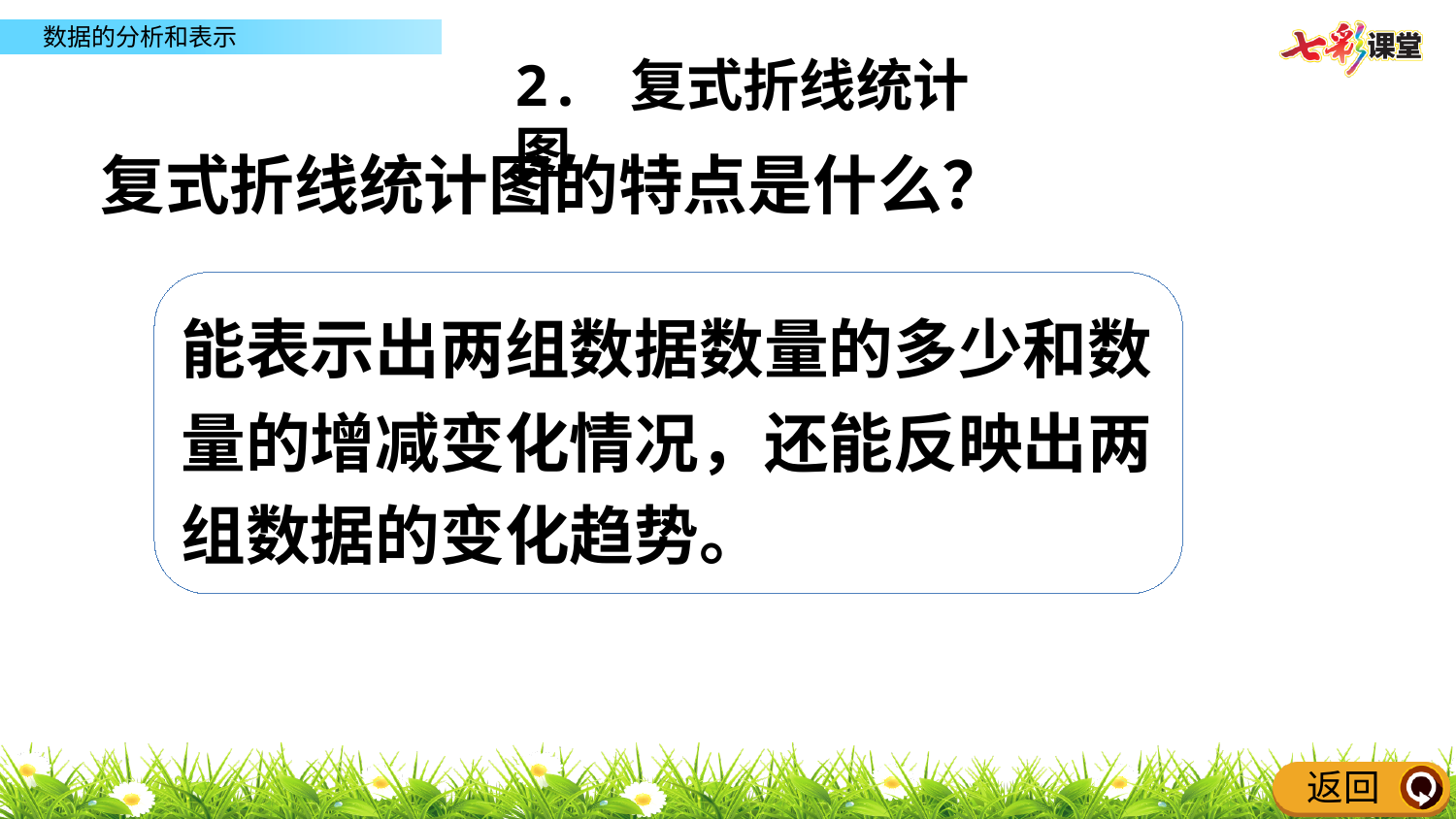

2. 复式折线统计图
复式折线统计图的特点是什么？
能表示出两组数据数量的多少和数量的增减变化情况，还能反映出两组数据的变化趋势。